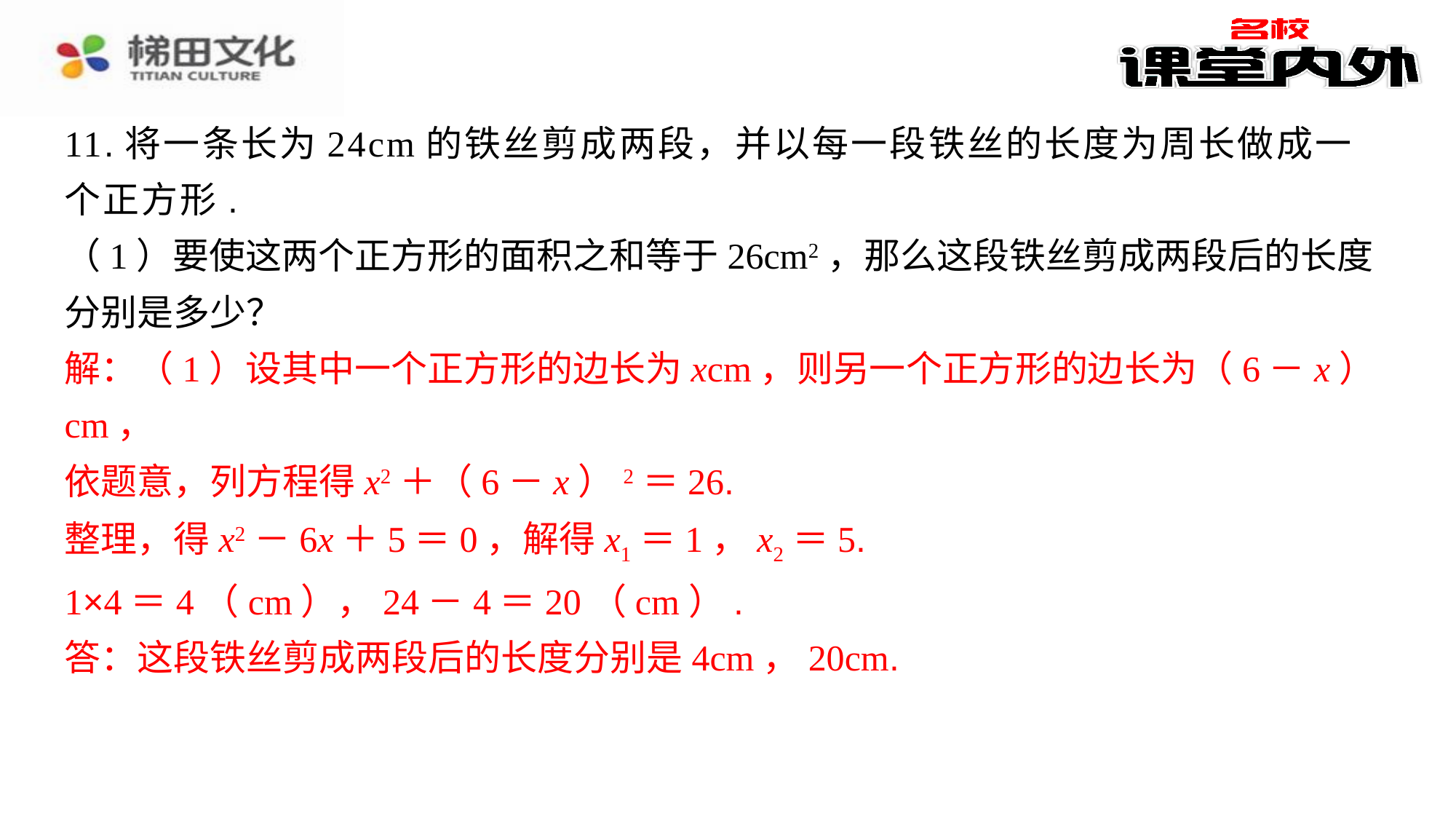

11.将一条长为24cm的铁丝剪成两段，并以每一段铁丝的长度为周长做成一个正方形.
（1）要使这两个正方形的面积之和等于26cm2，那么这段铁丝剪成两段后的长度分别是多少？
解：（1）设其中一个正方形的边长为xcm，则另一个正方形的边长为（6－x）cm，
依题意，列方程得x2＋（6－x）2＝26.
整理，得x2－6x＋5＝0，解得x1＝1，x2＝5.
1×4＝4（cm），24－4＝20（cm）.
答：这段铁丝剪成两段后的长度分别是4cm，20cm.